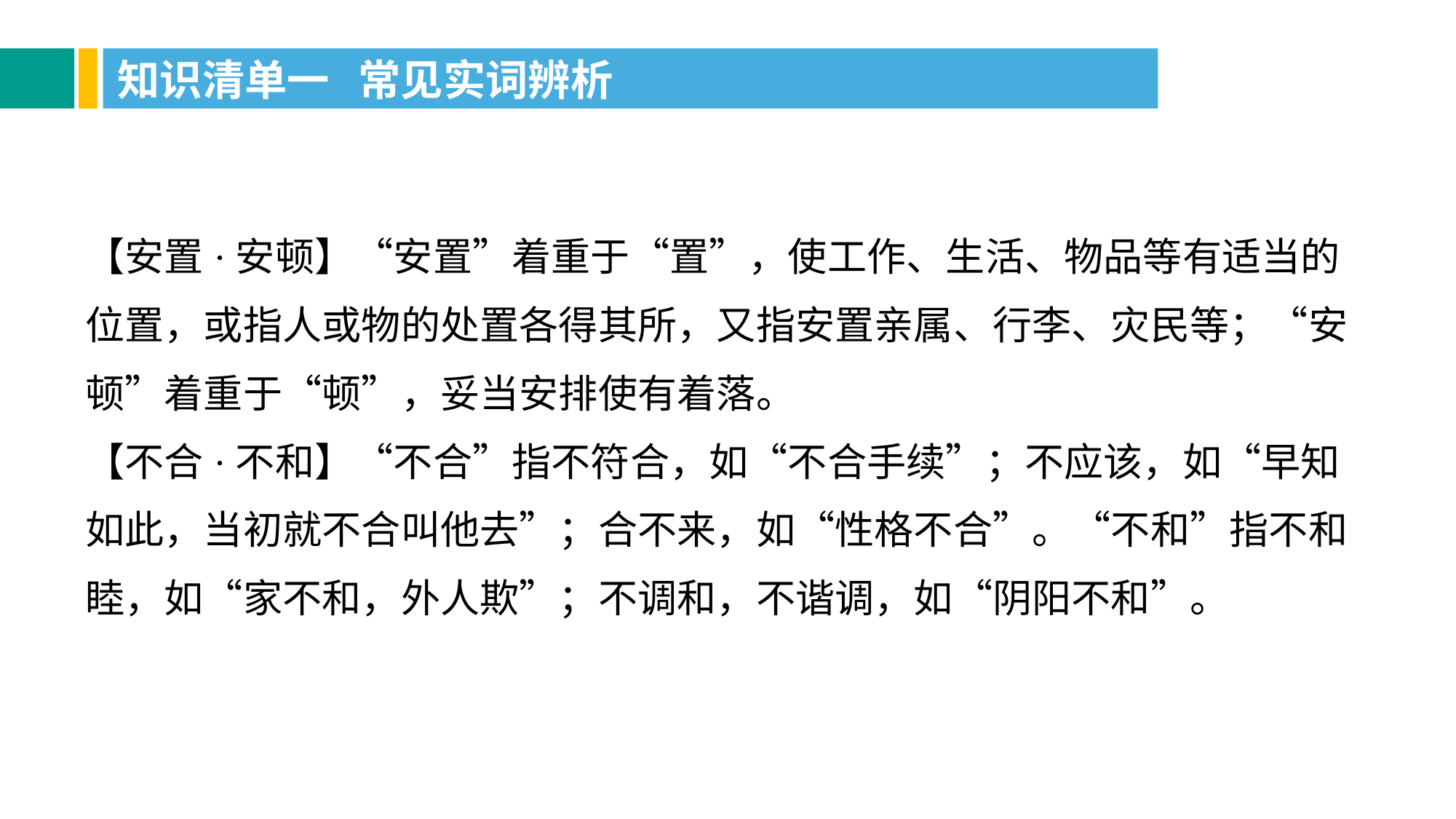

知识清单一   常见实词辨析

【安置·安顿】“安置”着重于“置”，使工作、生活、物品等有适当的位置，或指人或物的处置各得其所，又指安置亲属、行李、灾民等；“安顿”着重于“顿”，妥当安排使有着落。
【不合·不和】“不合”指不符合，如“不合手续”；不应该，如“早知如此，当初就不合叫他去”；合不来，如“性格不合”。“不和”指不和睦，如“家不和，外人欺”；不调和，不谐调，如“阴阳不和”。